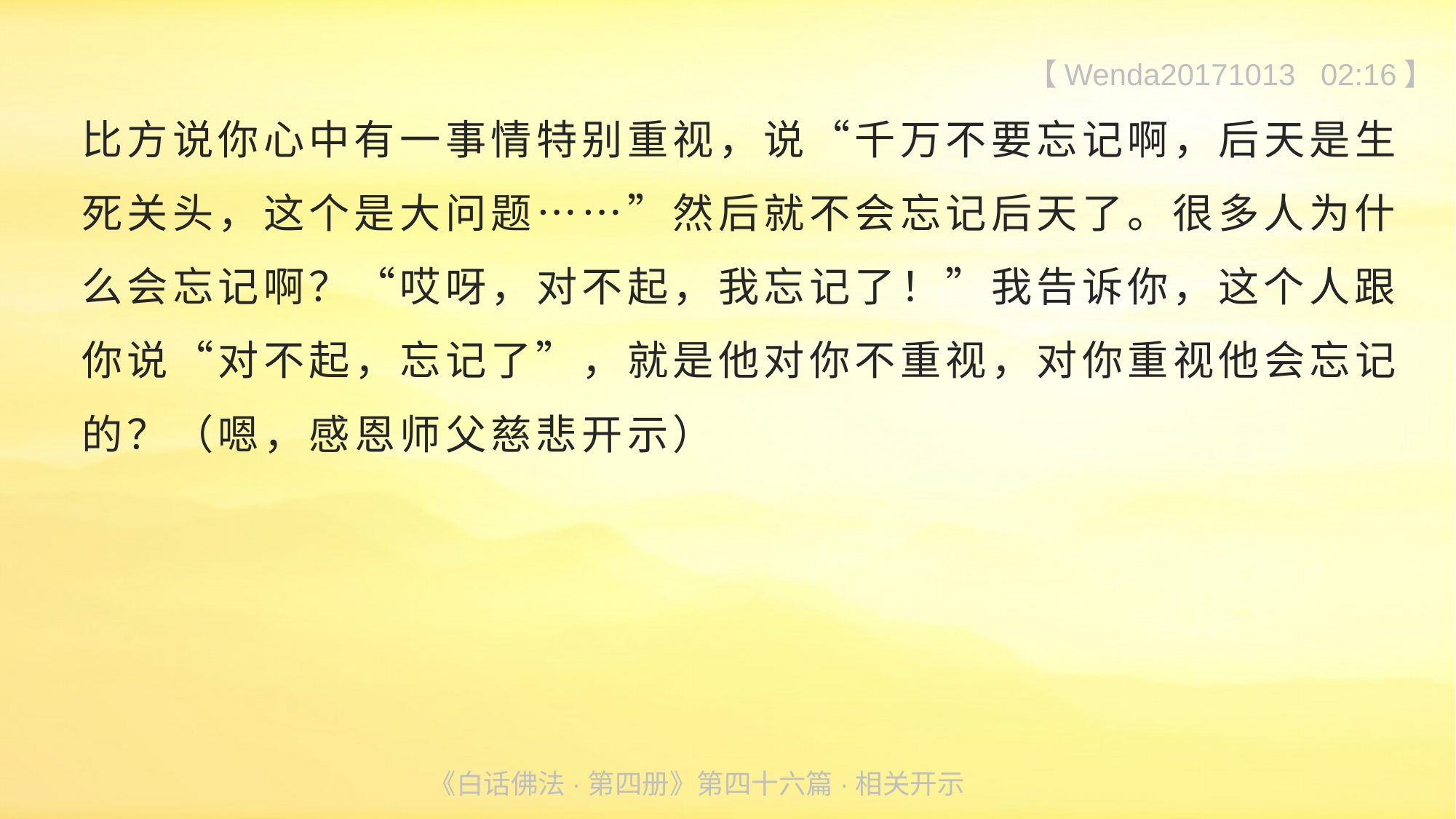

【Wenda20171013   02:16】
比方说你心中有一事情特别重视，说“千万不要忘记啊，后天是生死关头，这个是大问题……”然后就不会忘记后天了。很多人为什么会忘记啊？“哎呀，对不起，我忘记了！”我告诉你，这个人跟你说“对不起，忘记了”，就是他对你不重视，对你重视他会忘记的？（嗯，感恩师父慈悲开示）

《白话佛法·第四册》第四十六篇·相关开示